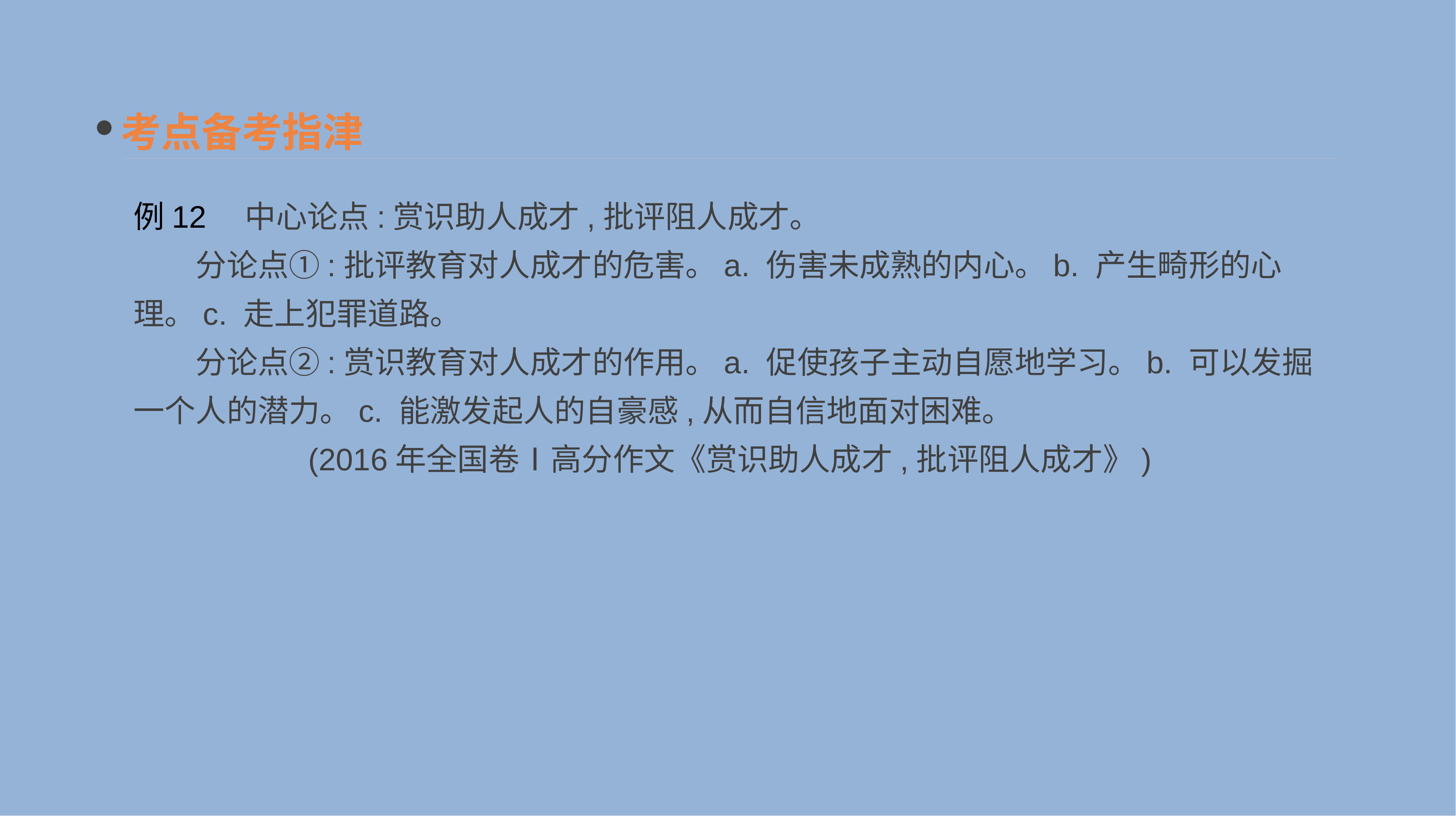

考点备考指津

例12　中心论点:赏识助人成才,批评阻人成才。
　　分论点①:批评教育对人成才的危害。a. 伤害未成熟的内心。b. 产生畸形的心理。c. 走上犯罪道路。
　　分论点②:赏识教育对人成才的作用。a. 促使孩子主动自愿地学习。b. 可以发掘一个人的潜力。c. 能激发起人的自豪感,从而自信地面对困难。
(2016年全国卷Ⅰ高分作文《赏识助人成才,批评阻人成才》)